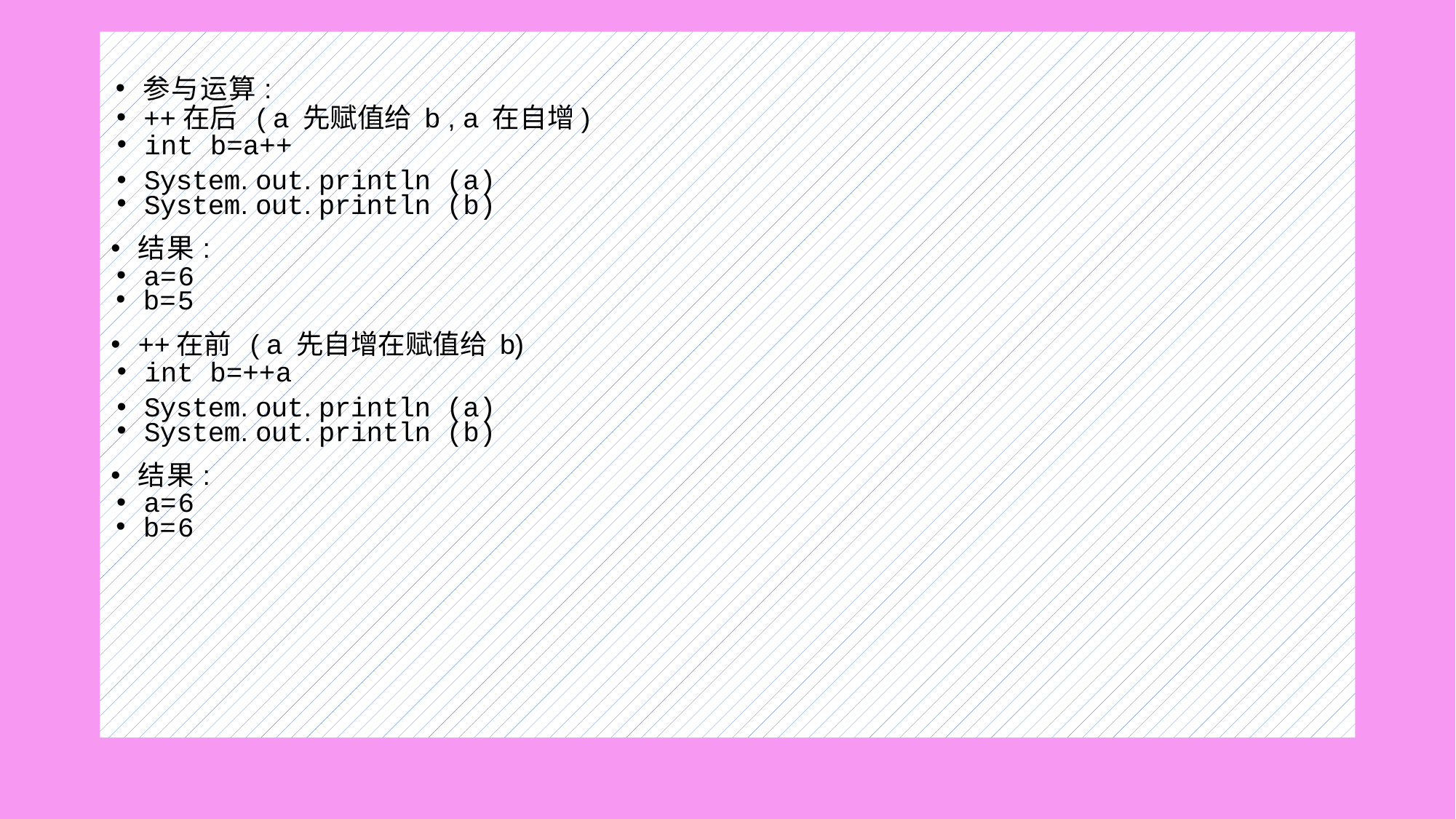

参与运算:
++在后  ( a 先赋值给 b , a 在自增)
int b=a++
System. out. println (a)
System. out. println (b)
结果:
a=6
b=5
++在前  ( a 先自增在赋值给 b)
int b=++a
System. out. println (a)
System. out. println (b)
结果:
a=6
b=6

#